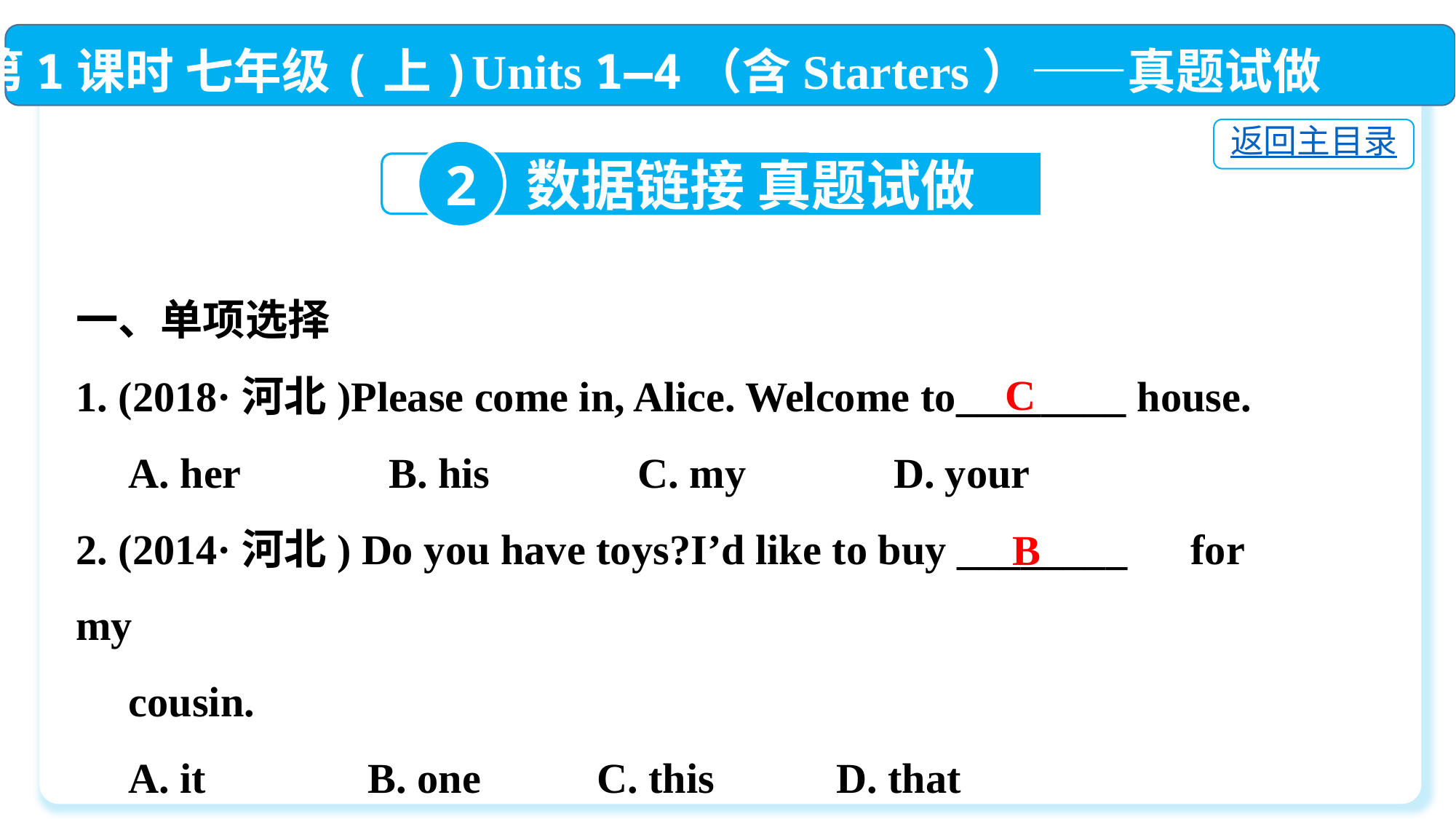

第1课时 七年级(上)Units 1—4（含Starters）——真题试做

返回主目录
2

数据链接 真题试做
一、单项选择
1. (2018·河北)Please come in, Alice. Welcome to________ house.
     A. her　　　B. his　　　C. my　　　D. your
2. (2014·河北) Do you have toys?I’d like to buy ________　for my
     cousin.
     A. it	       B. one	        C. this	          D. that

C
B